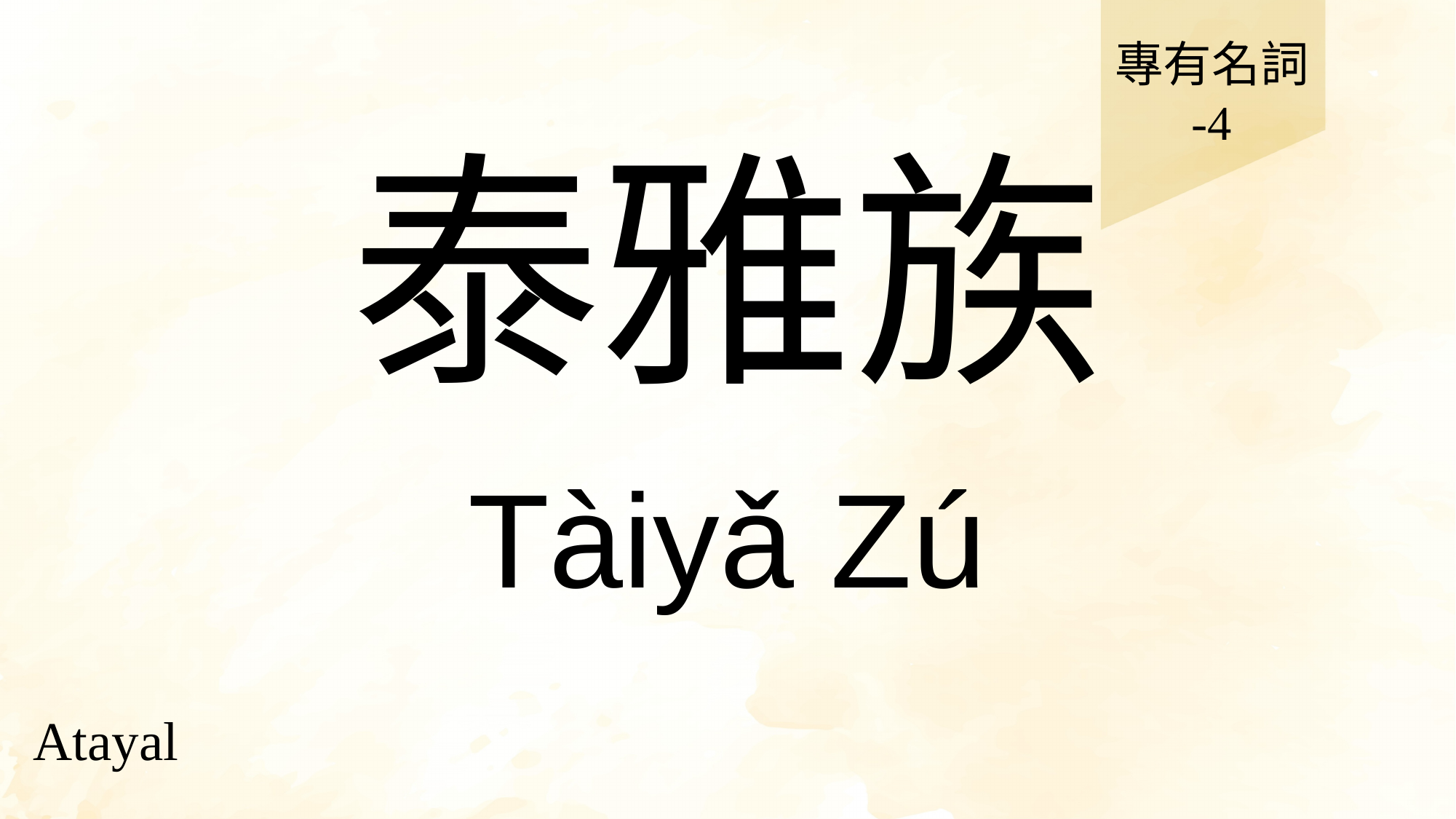

專有名詞
-4
# 泰雅族
Tàiyǎ Zú
Atayal